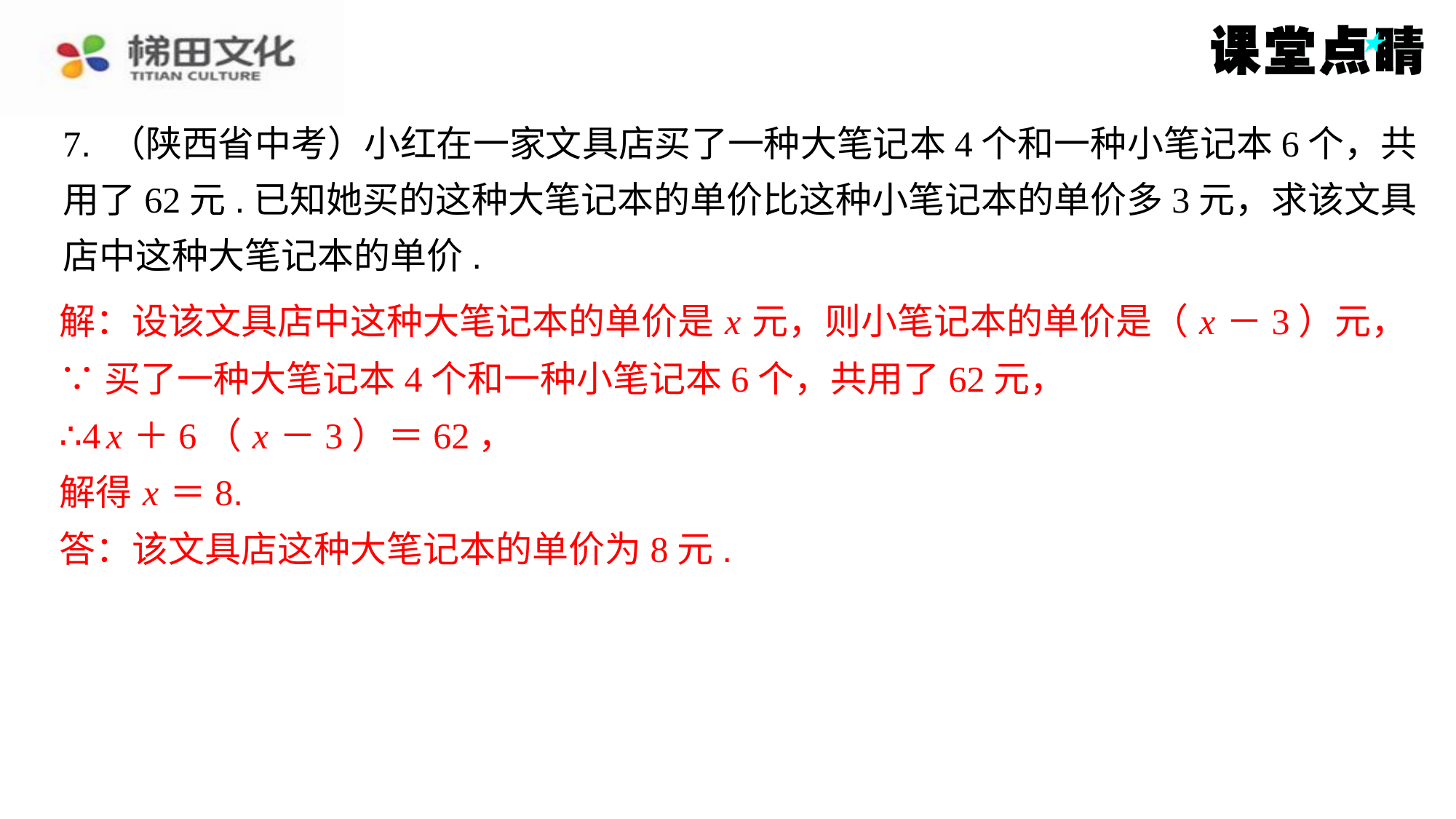

7. （陕西省中考）小红在一家文具店买了一种大笔记本4个和一种小笔记本6个，共
用了62元.已知她买的这种大笔记本的单价比这种小笔记本的单价多3元，求该文具
店中这种大笔记本的单价.
解：设该文具店中这种大笔记本的单价是 x 元，则小笔记本的单价是（ x －3）元，
解：设该文具店中这种大笔记本的单价是 x 元，则小笔记本的单价是（ x －3）元，
∵买了一种大笔记本4个和一种小笔记本6个，共用了62元，
∴4 x ＋6（ x －3）＝62，
解得 x ＝8.
答：该文具店这种大笔记本的单价为8元.
∵买了一种大笔记本4个和一种小笔记本6个，共用了62元，
∴4 x ＋6（ x －3）＝62，
解得 x ＝8.
答：该文具店这种大笔记本的单价为8元.